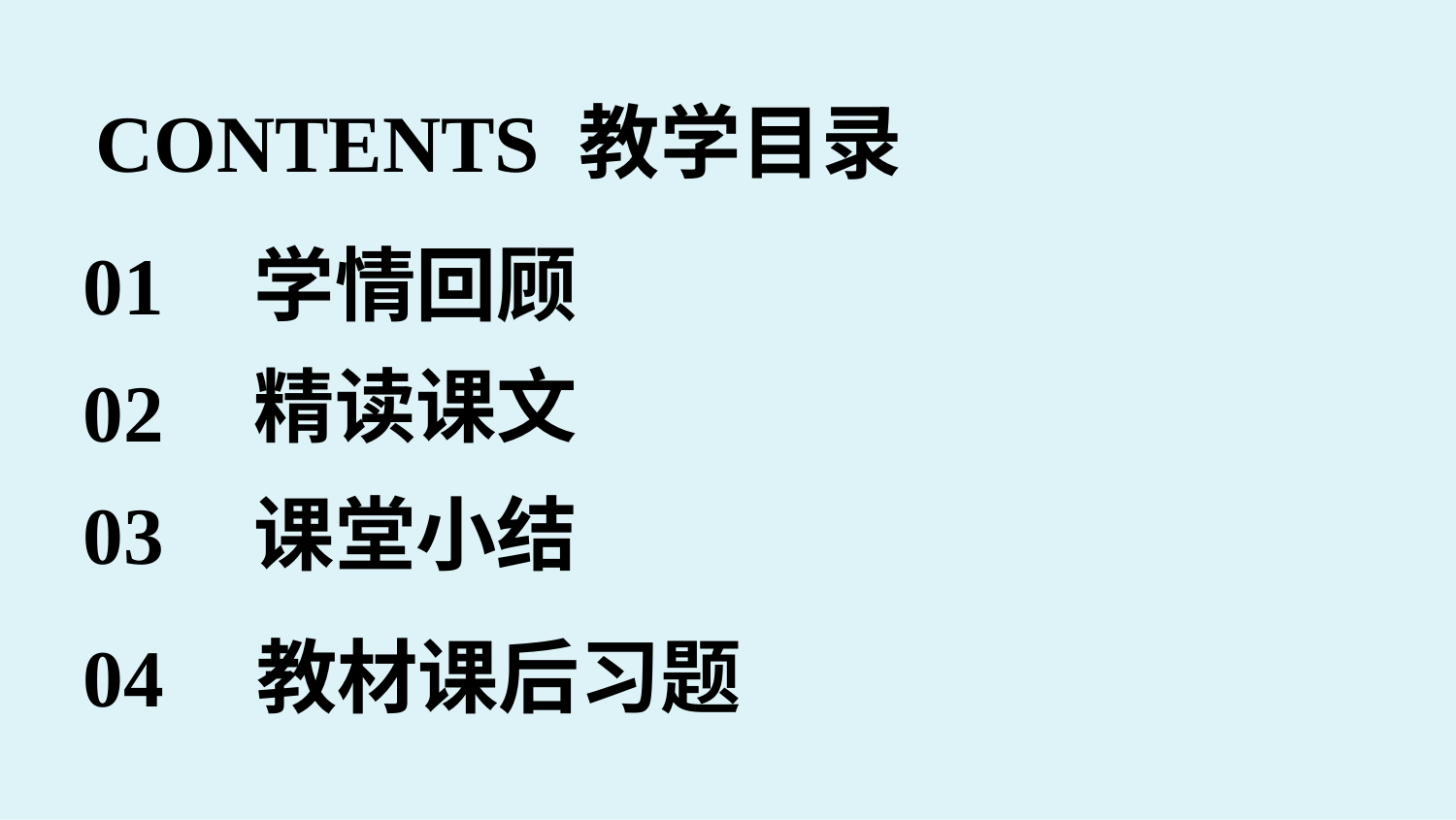

CONTENTS 教学目录
01
学情回顾
精读课文
02
03
课堂小结
04
教材课后习题